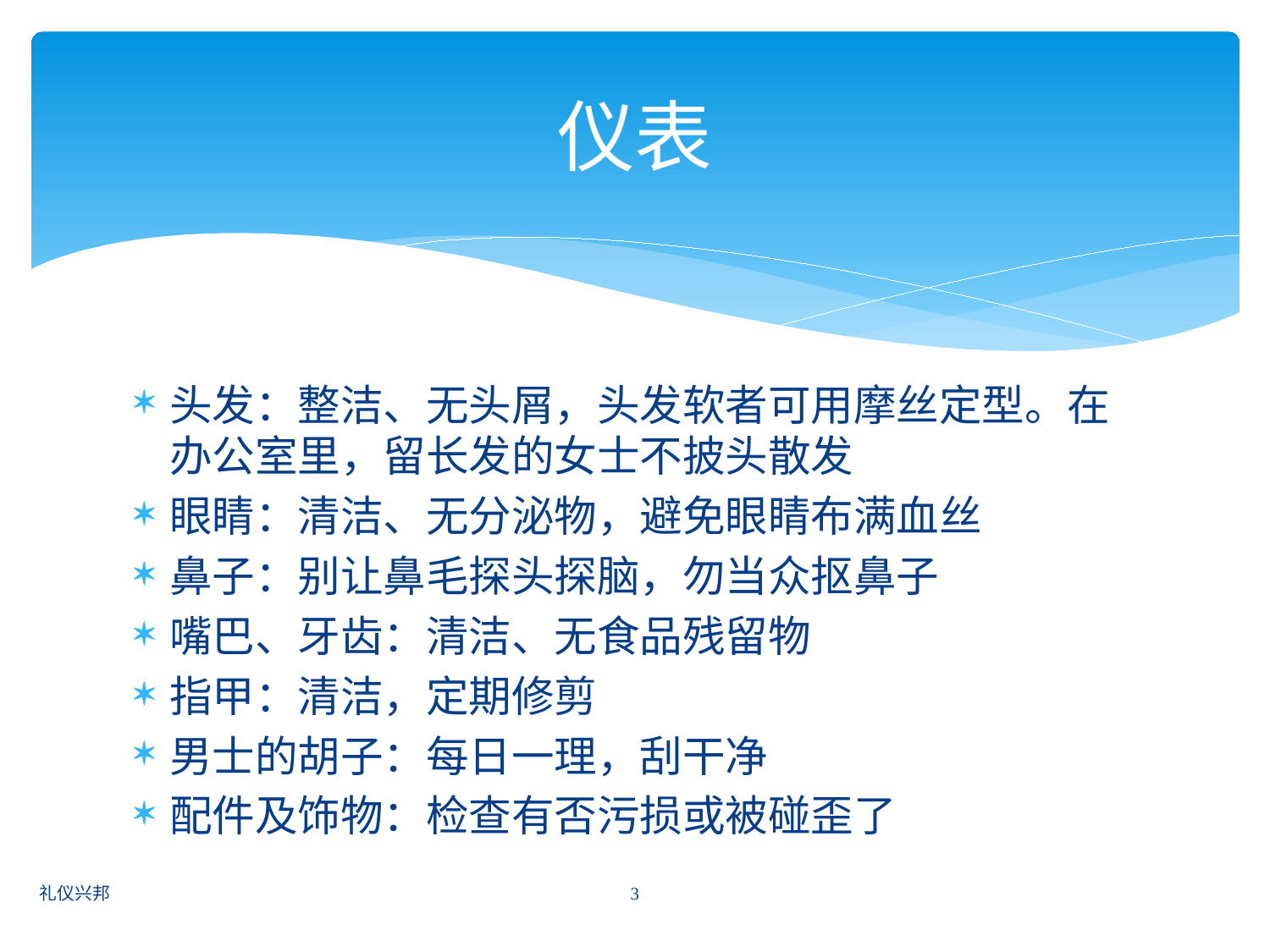

# 仪表
头发：整洁、无头屑，头发软者可用摩丝定型。在办公室里，留长发的女士不披头散发
眼睛：清洁、无分泌物，避免眼睛布满血丝
鼻子：别让鼻毛探头探脑，勿当众抠鼻子
嘴巴、牙齿：清洁、无食品残留物
指甲：清洁，定期修剪
男士的胡子：每日一理，刮干净
配件及饰物：检查有否污损或被碰歪了
3
礼仪兴邦